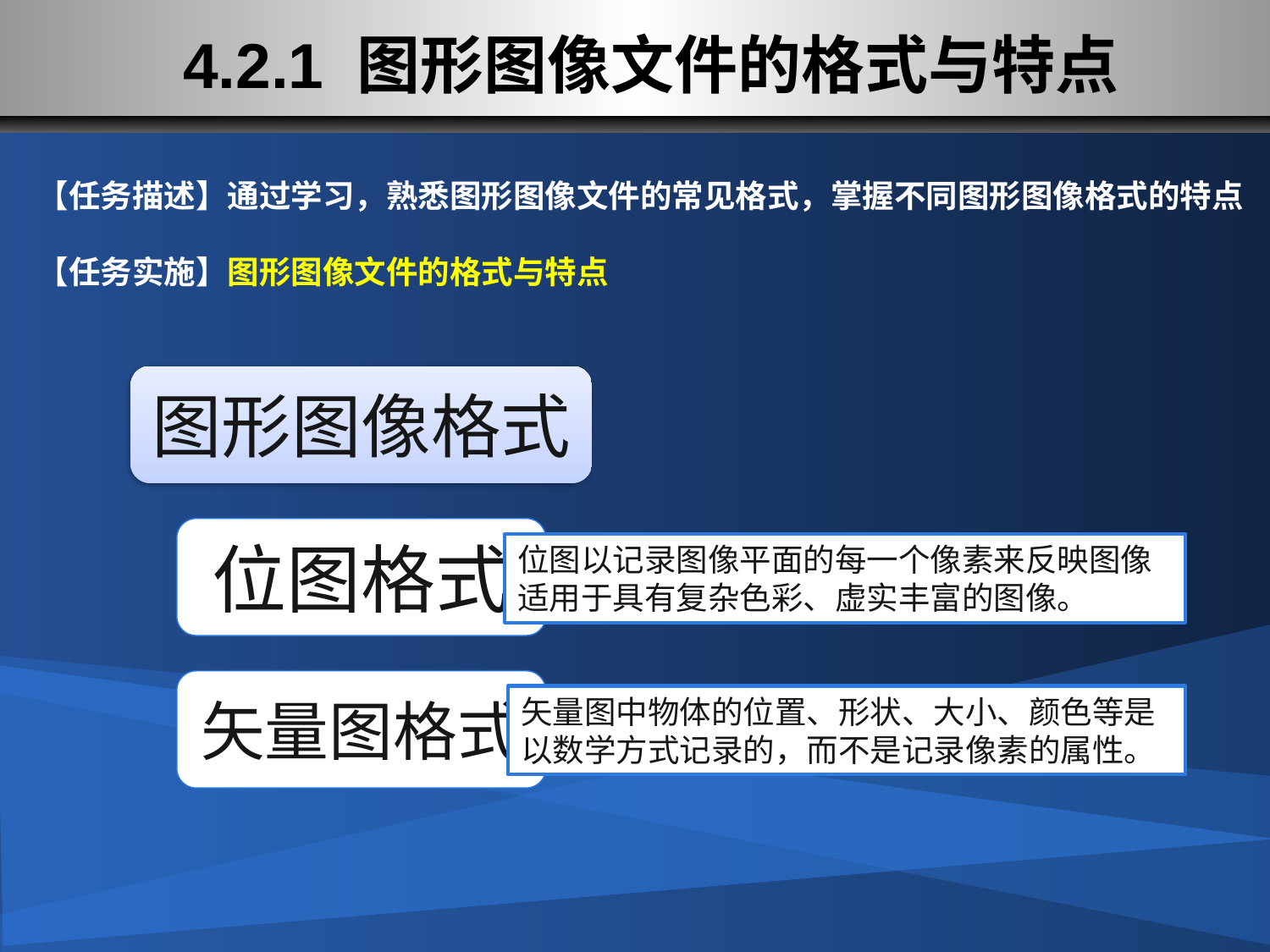

# 4.2.1 图形图像文件的格式与特点
【任务描述】通过学习，熟悉图形图像文件的常见格式，掌握不同图形图像格式的特点

【任务实施】图形图像文件的格式与特点
图形图像格式
位图格式
矢量图格式
位图以记录图像平面的每一个像素来反映图像适用于具有复杂色彩、虚实丰富的图像。
矢量图中物体的位置、形状、大小、颜色等是以数学方式记录的，而不是记录像素的属性。